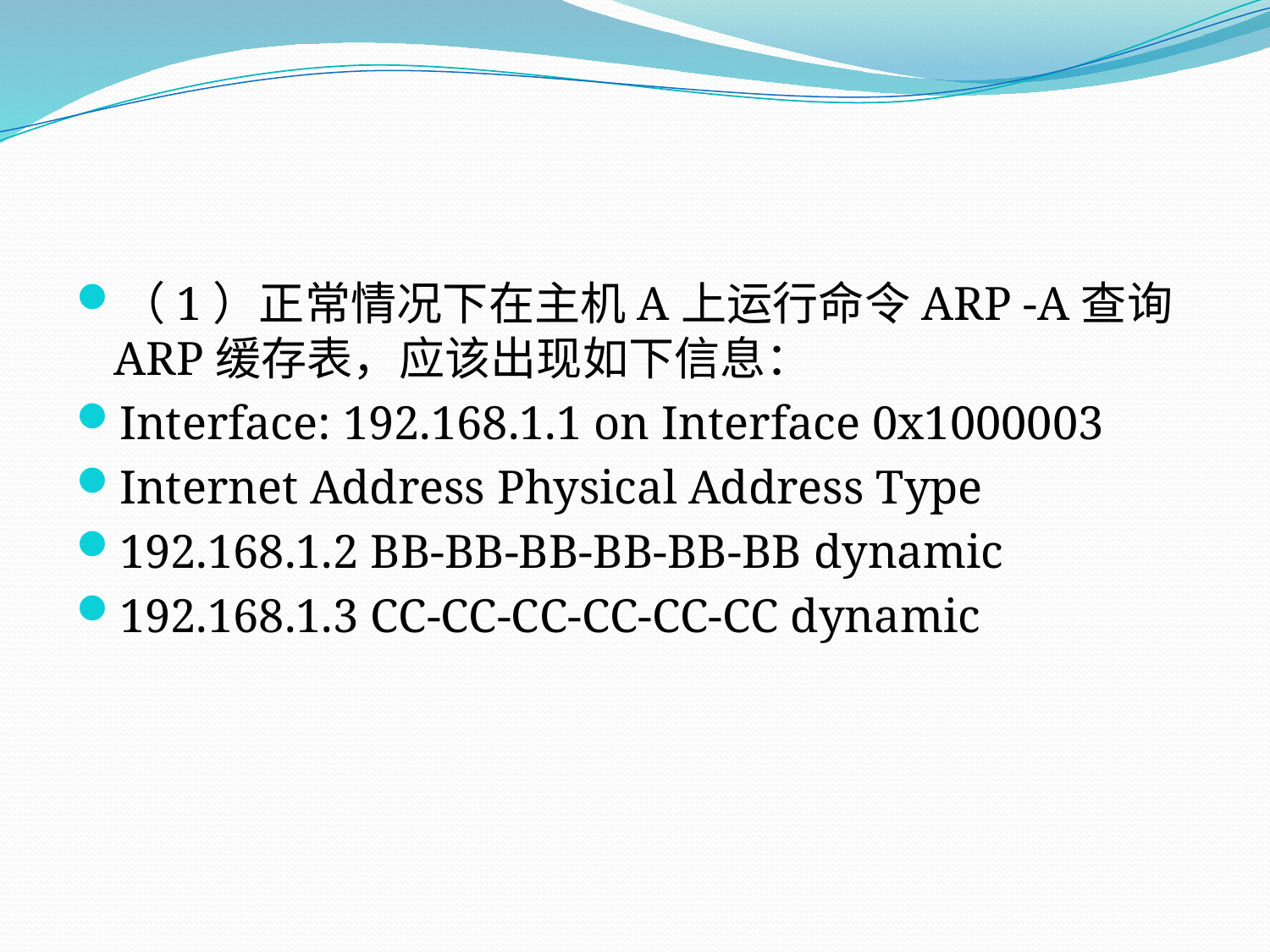

#
（1）正常情况下在主机A上运行命令ARP -A查询ARP缓存表，应该出现如下信息：
Interface: 192.168.1.1 on Interface 0x1000003
Internet Address Physical Address Type
192.168.1.2 BB-BB-BB-BB-BB-BB dynamic
192.168.1.3 CC-CC-CC-CC-CC-CC dynamic